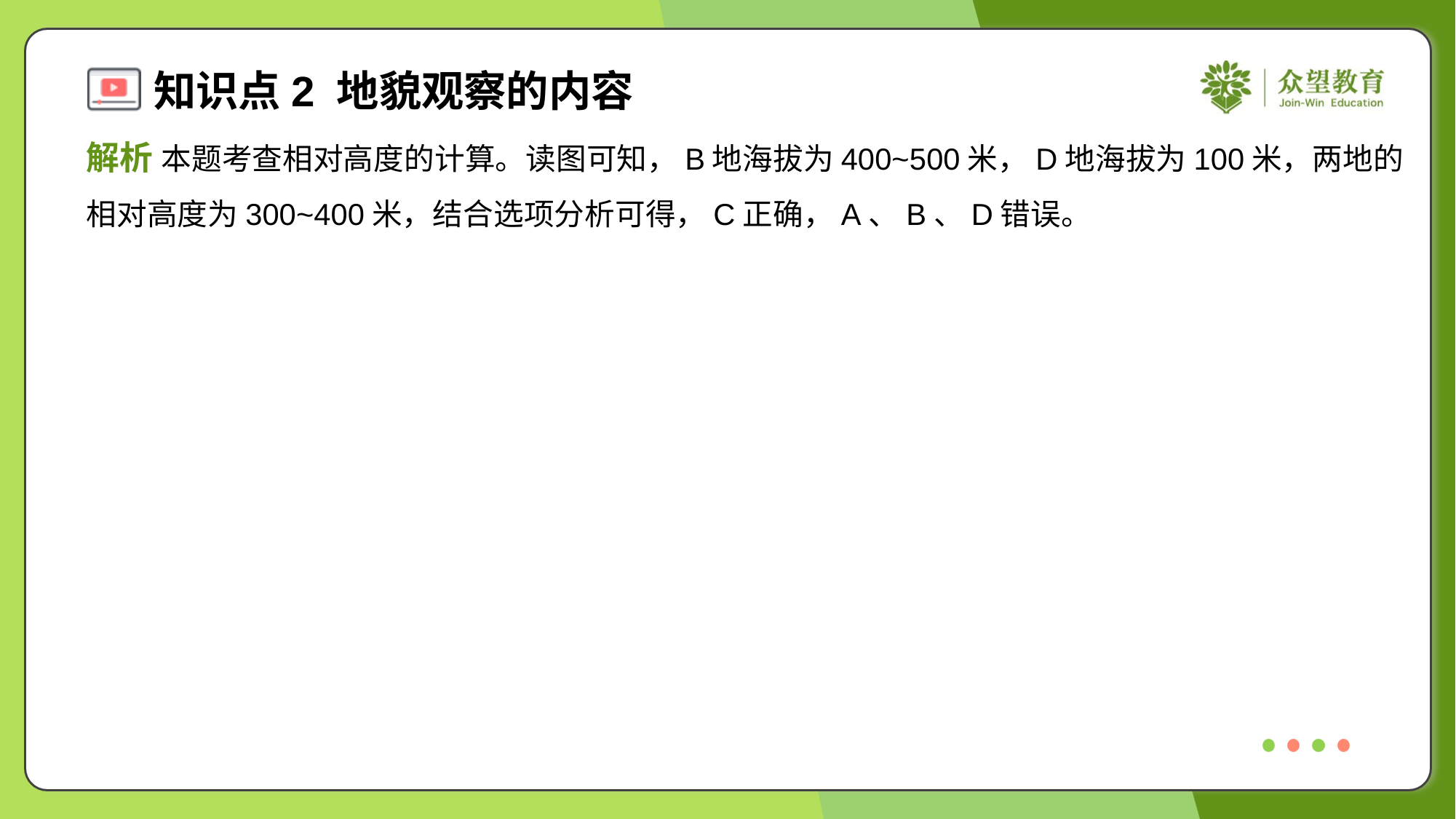

解析 本题考查相对高度的计算。读图可知，B地海拔为400~500米，D地海拔为100米，两地的
相对高度为300~400米，结合选项分析可得，C正确，A、B、D错误。